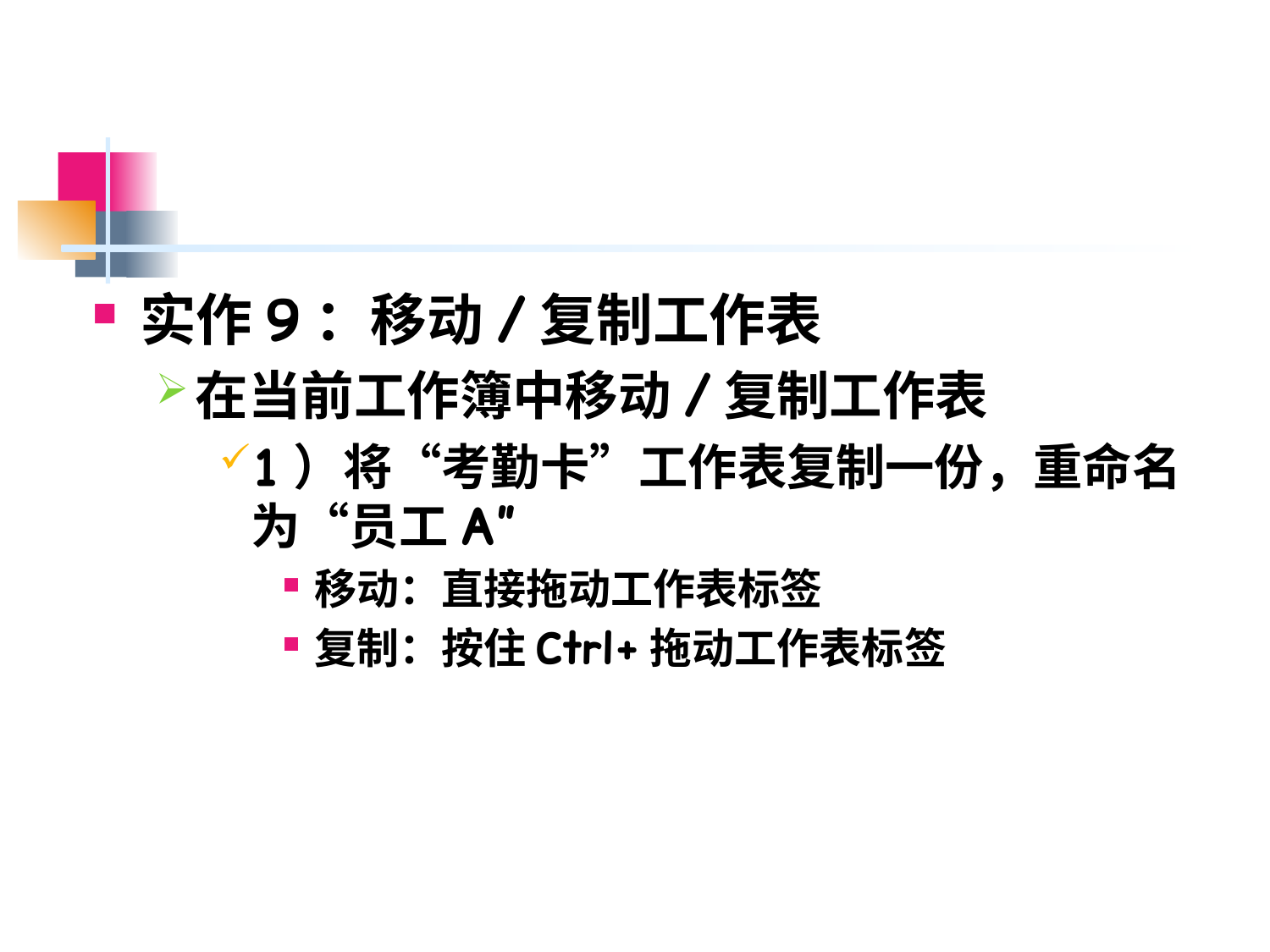

#
实作9：移动/复制工作表
在当前工作簿中移动/复制工作表
1）将“考勤卡”工作表复制一份，重命名为“员工A”
移动：直接拖动工作表标签
复制：按住Ctrl+拖动工作表标签